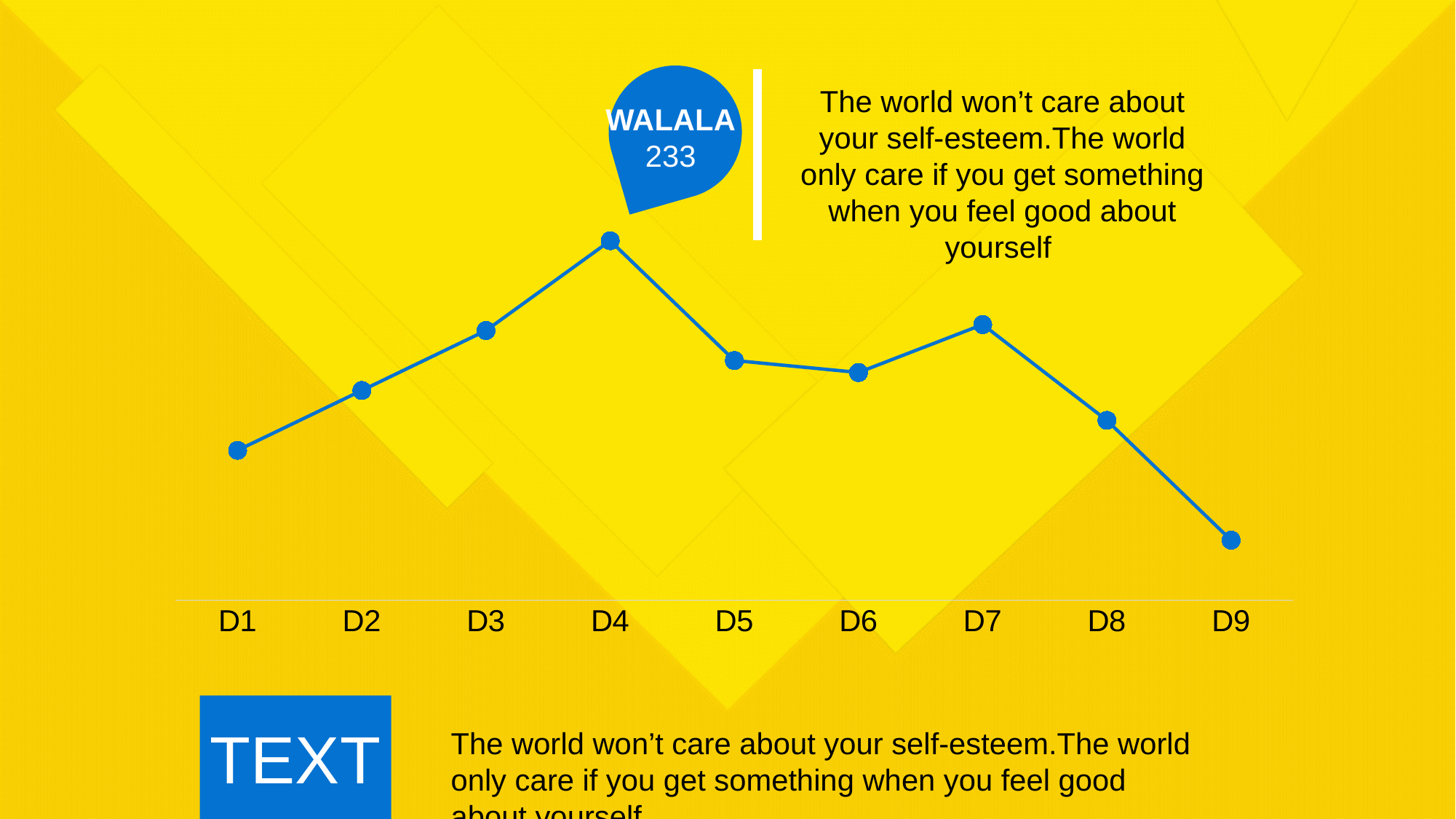

The world won’t care about your self-esteem.The world only care if you get something when you feel good about yourself
WALALA
233

### Chart

| Category | 系列 1 |
|---|---|
| D1 | 2.5 |
| D2 | 3.5 |
| D3 | 4.5 |
| D4 | 6.0 |
| D5 | 4.0 |
| D6 | 3.8 |
| D7 | 4.6 |
| D8 | 3.0 |
| D9 | 1.0 |
TEXT
The world won’t care about your self-esteem.The world only care if you get something when you feel good about yourself